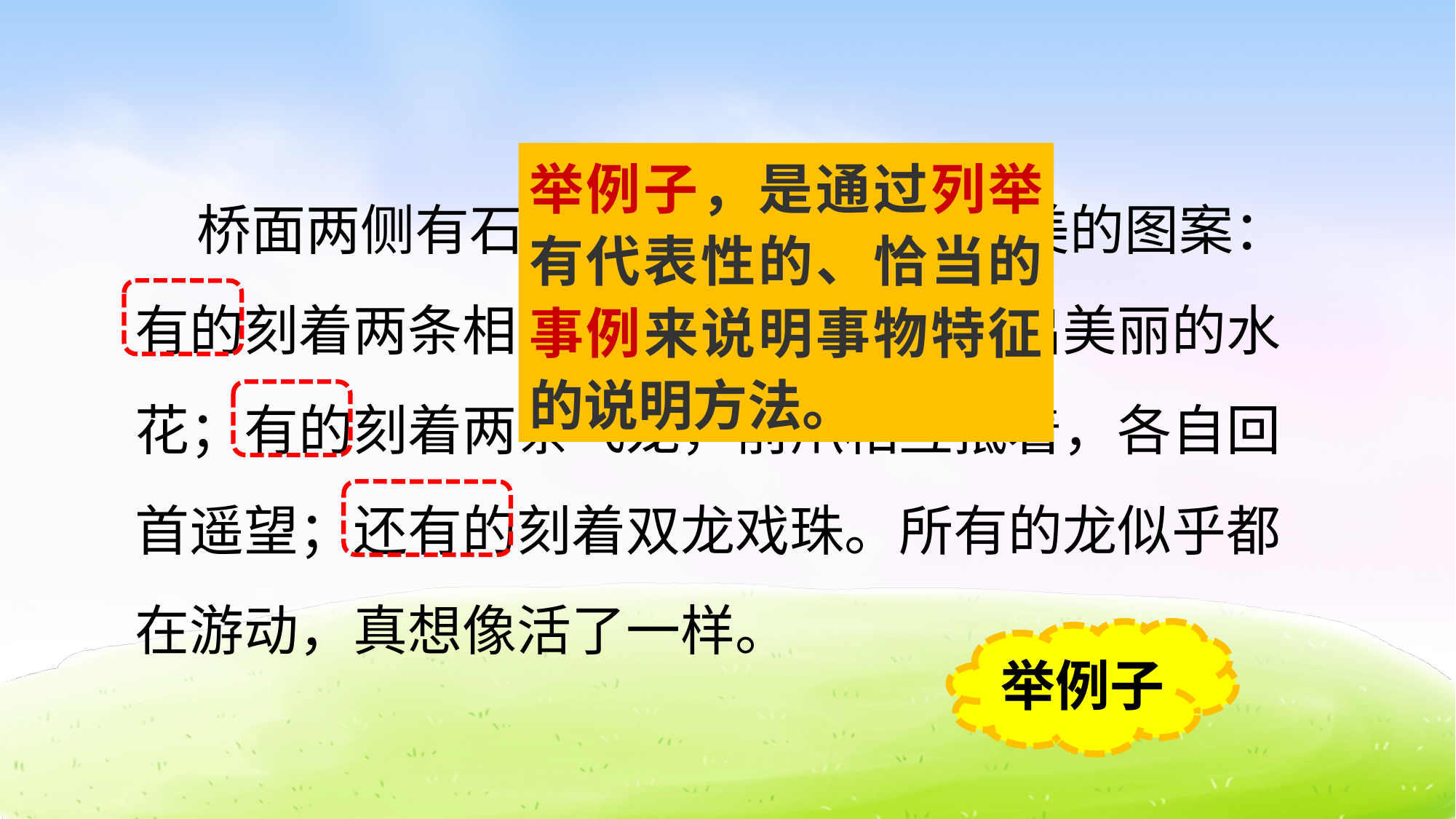

举例子，是通过列举有代表性的、恰当的事例来说明事物特征的说明方法。
    桥面两侧有石栏，栏板上雕刻着精美的图案：有的刻着两条相互缠绕的龙，嘴里吐出美丽的水花；有的刻着两条飞龙，前爪相互抵着，各自回首遥望；还有的刻着双龙戏珠。所有的龙似乎都在游动，真想像活了一样。

举例子